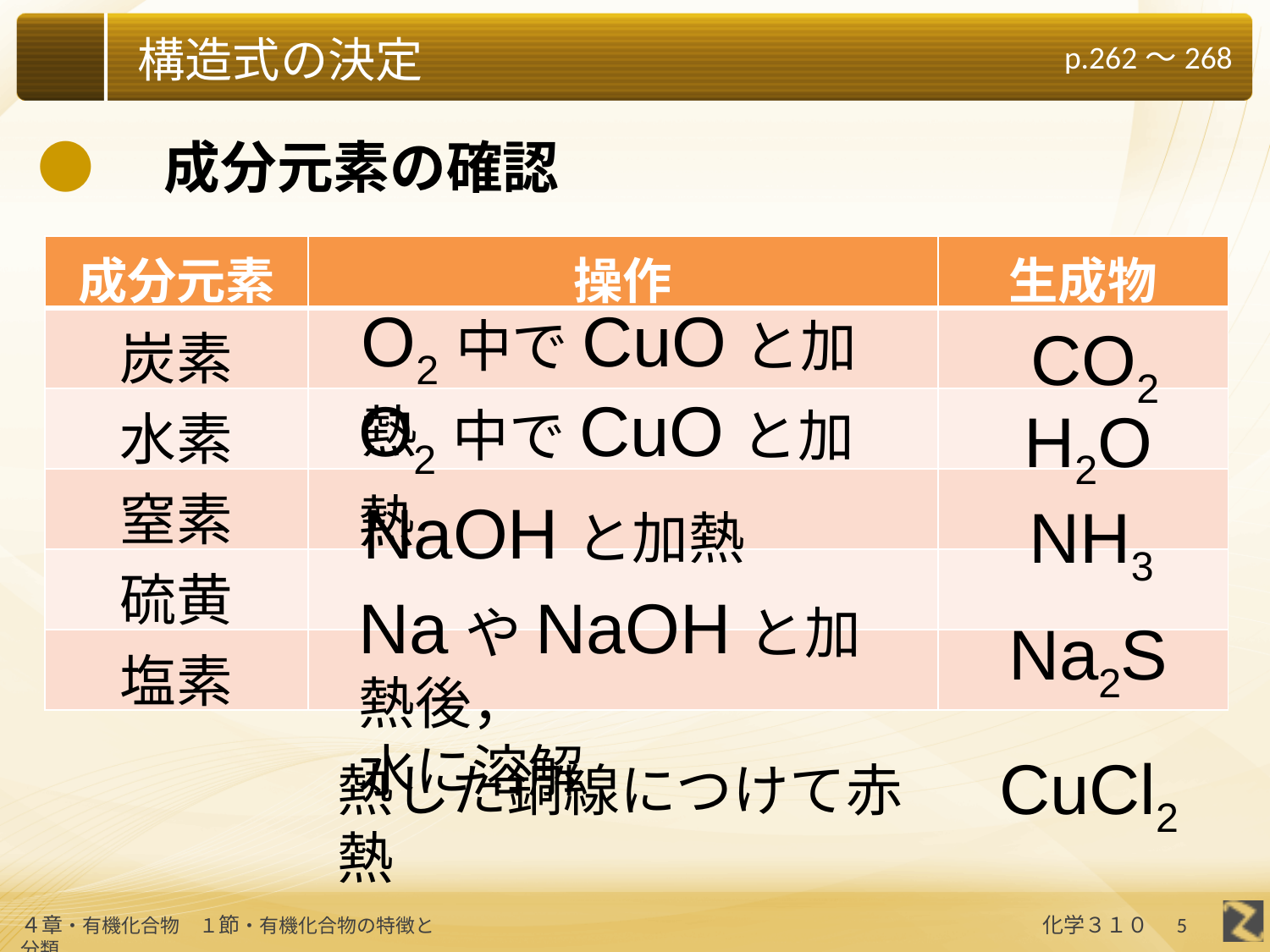

●　成分元素の確認
| 成分元素 | 操作 | 生成物 |
| --- | --- | --- |
| 炭素 |  |  |
| 水素 |  |  |
| 窒素 |  |  |
| 硫黄 |  |  |
| 塩素 |  |  |
CO2
O2中でCuOと加熱
H2O
O2中でCuOと加熱
NaOHと加熱
NH3
NaやNaOHと加熱後，
水に溶解
Na2S
CuCl2
熱した銅線につけて赤熱
5